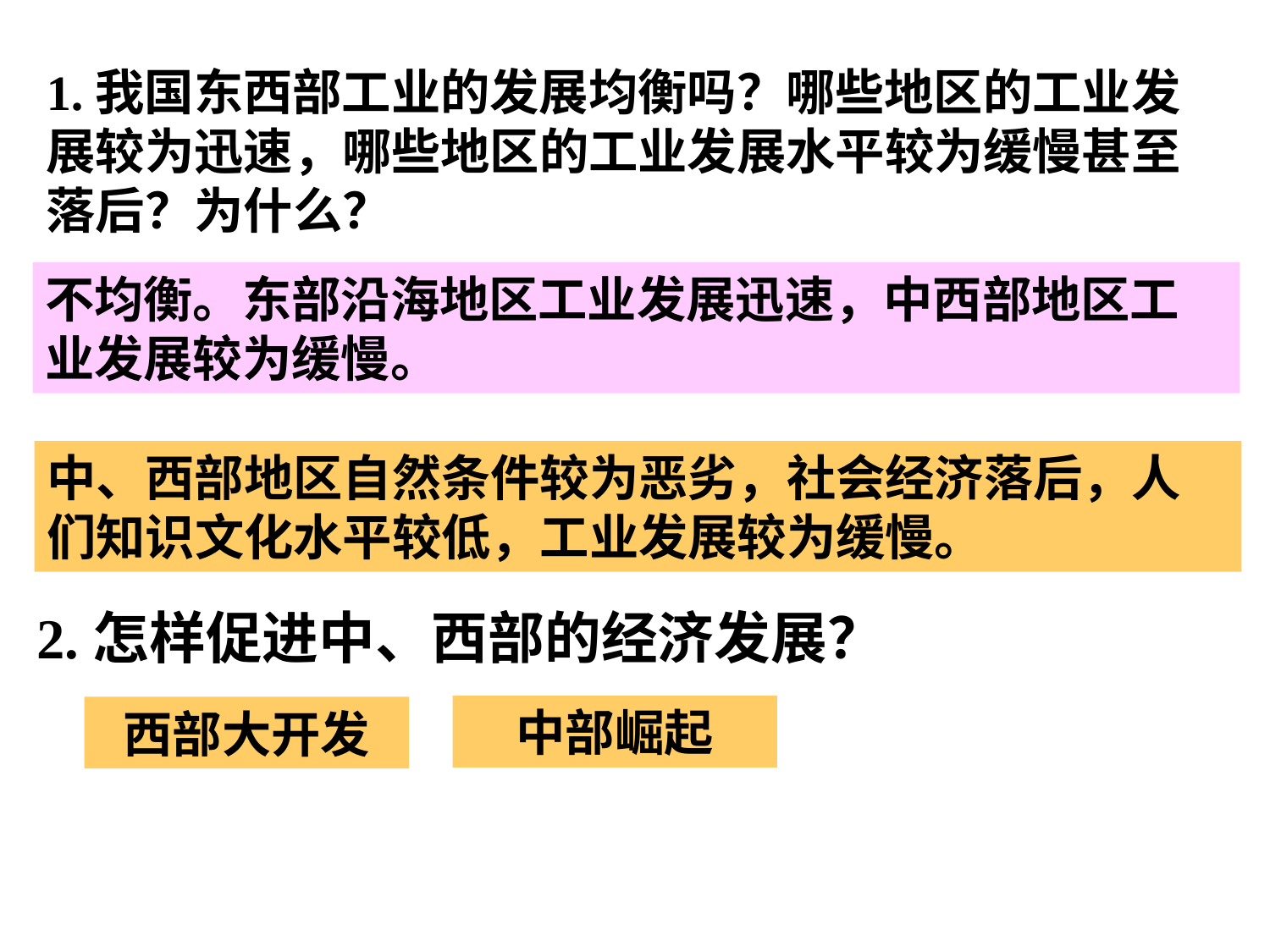

1.我国东西部工业的发展均衡吗？哪些地区的工业发展较为迅速，哪些地区的工业发展水平较为缓慢甚至落后？为什么？
不均衡。东部沿海地区工业发展迅速，中西部地区工业发展较为缓慢。
中、西部地区自然条件较为恶劣，社会经济落后，人们知识文化水平较低，工业发展较为缓慢。
2.怎样促进中、西部的经济发展？
中部崛起
西部大开发